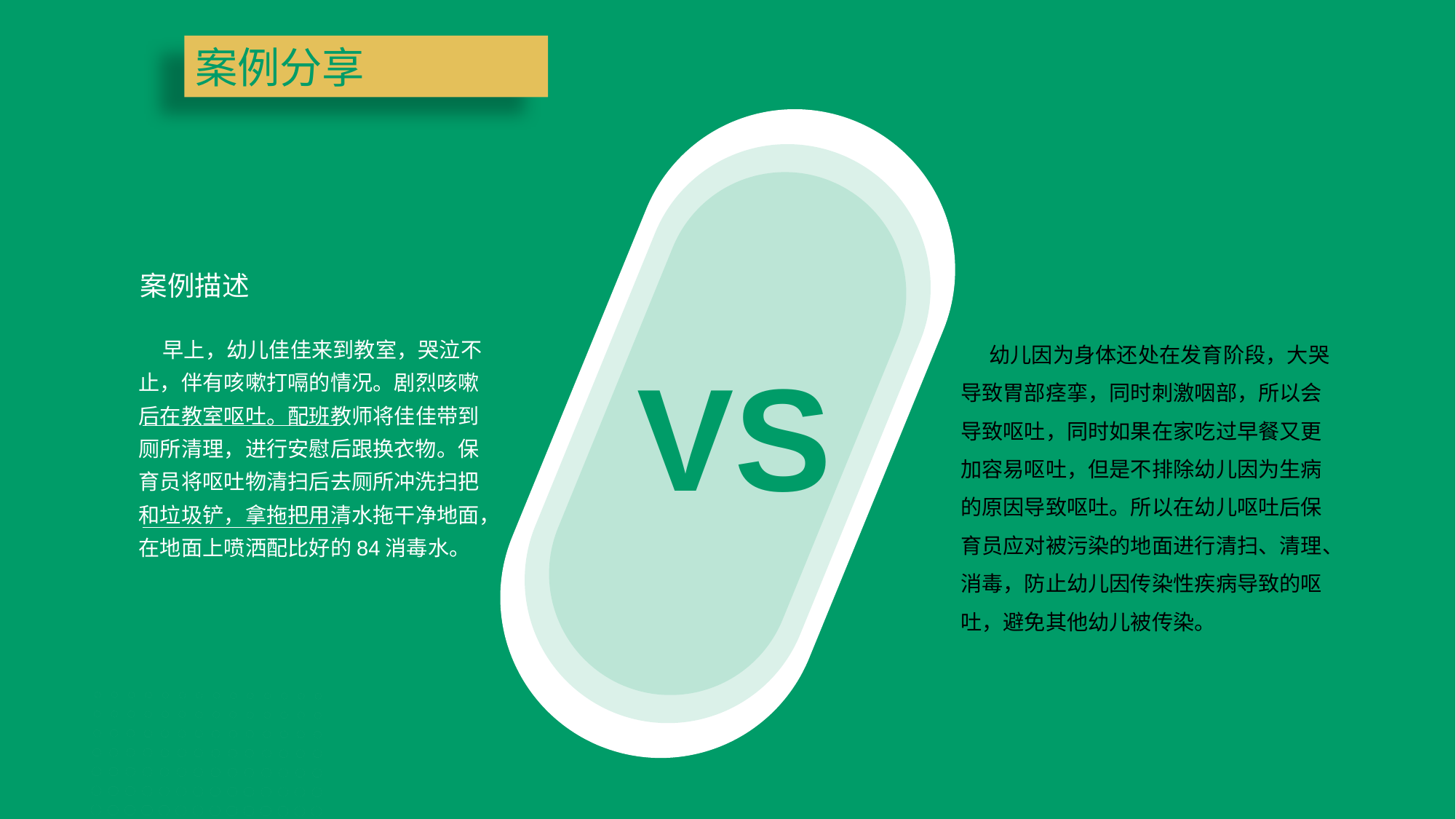

案例分享

案例分析
案例描述

    早上，幼儿佳佳来到教室，哭泣不止，伴有咳嗽打嗝的情况。剧烈咳嗽后在教室呕吐。配班教师将佳佳带到厕所清理，进行安慰后跟换衣物。保育员将呕吐物清扫后去厕所冲洗扫把和垃圾铲，拿拖把用清水拖干净地面，在地面上喷洒配比好的84消毒水。
     幼儿因为身体还处在发育阶段，大哭导致胃部痉挛，同时刺激咽部，所以会导致呕吐，同时如果在家吃过早餐又更加容易呕吐，但是不排除幼儿因为生病的原因导致呕吐。所以在幼儿呕吐后保育员应对被污染的地面进行清扫、清理、消毒，防止幼儿因传染性疾病导致的呕吐，避免其他幼儿被传染。
VS